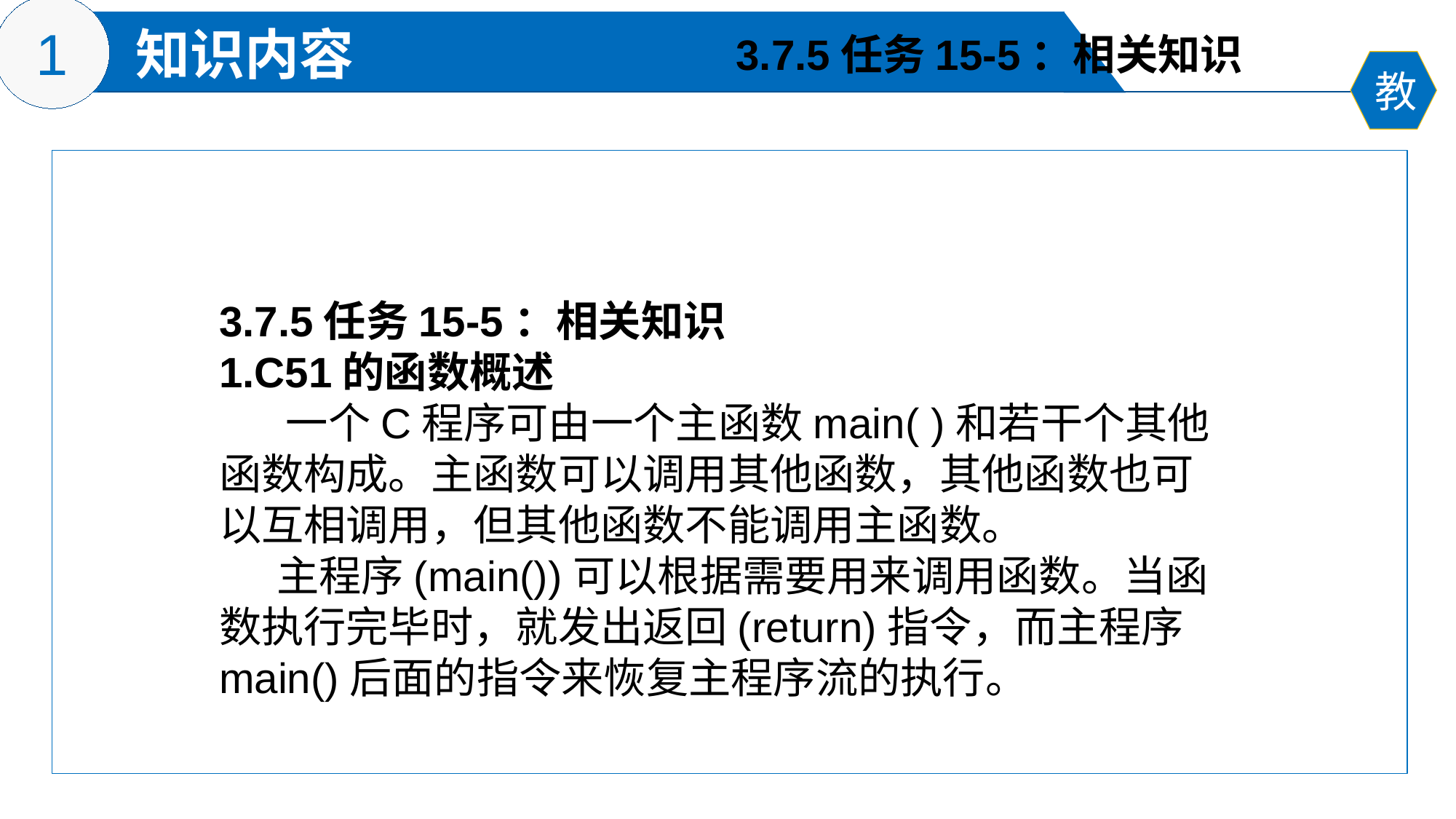

3.7.5任务15-5：相关知识
3.7.5任务15-5：相关知识
1.C51的函数概述
      一个C程序可由一个主函数main( )和若干个其他函数构成。主函数可以调用其他函数，其他函数也可以互相调用，但其他函数不能调用主函数。
     主程序(main())可以根据需要用来调用函数。当函数执行完毕时，就发出返回(return)指令，而主程序main()后面的指令来恢复主程序流的执行。